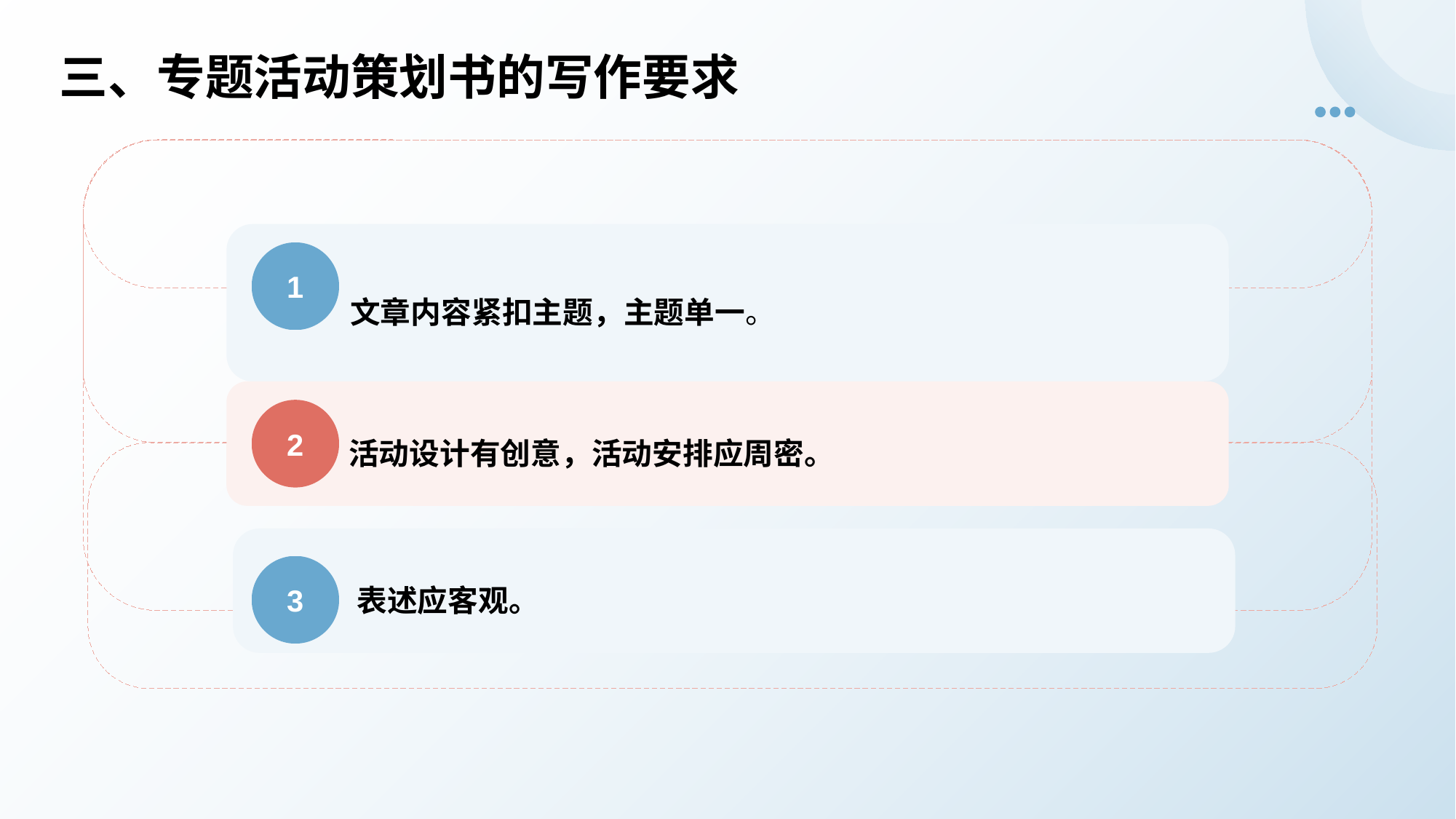

三、专题活动策划书的写作要求

文章内容紧扣主题，主题单一。
1
活动设计有创意，活动安排应周密。
2

表述应客观。
3